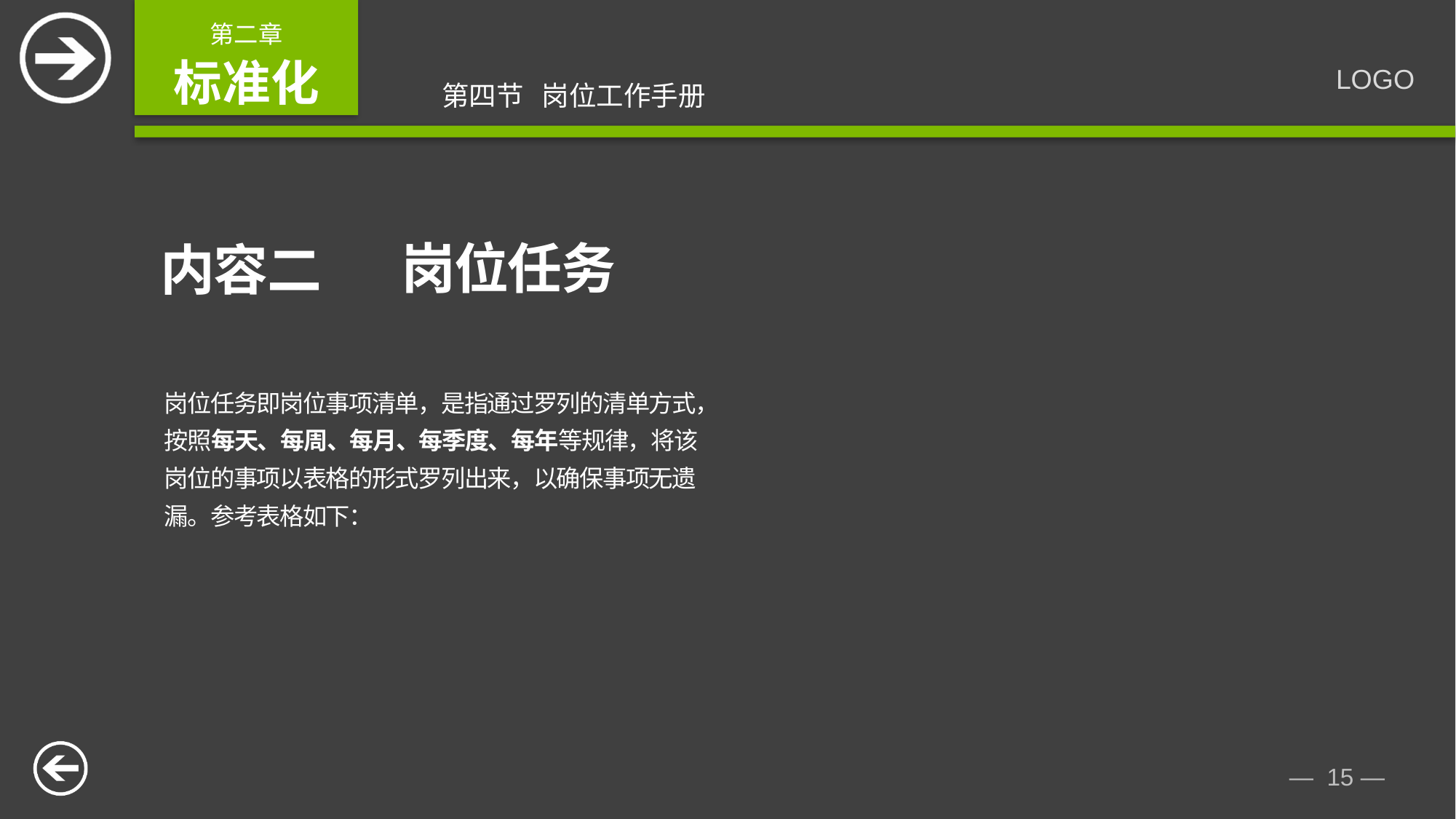

岗位任务
内容二
岗位任务即岗位事项清单，是指通过罗列的清单方式，按照每天、每周、每月、每季度、每年等规律，将该岗位的事项以表格的形式罗列出来，以确保事项无遗漏。参考表格如下：